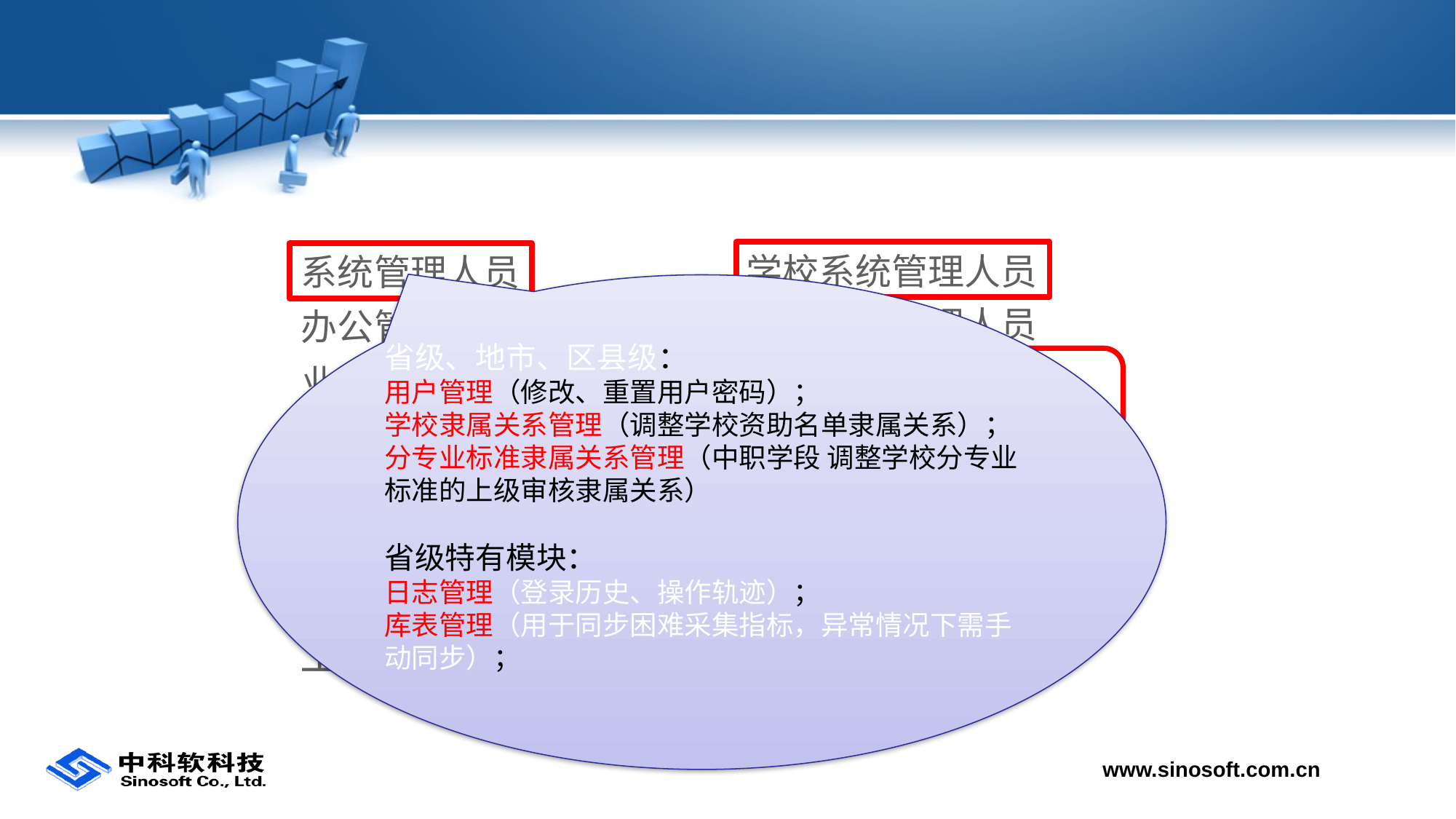

业务范围
用户范围
功能范围
集成范围

学校系统管理人员
学校办公管理人员
学校业务审核人员
学校业务操作人员
系统管理人员
办公管理人员
业务主管领导
资助中心领导
业务操作人员
省级、地市、区县级：
用户管理（修改、重置用户密码）；
学校隶属关系管理（调整学校资助名单隶属关系）；
分专业标准隶属关系管理（中职学段 调整学校分专业标准的上级审核隶属关系）

省级特有模块：
日志管理（登录历史、操作轨迹）；
库表管理（用于同步困难采集指标，异常情况下需手动同步）；

主管部门操作人员、学校操作及审核人员用户为核心业务流程用户账号
学校账号类型
上级主管部门账号类型